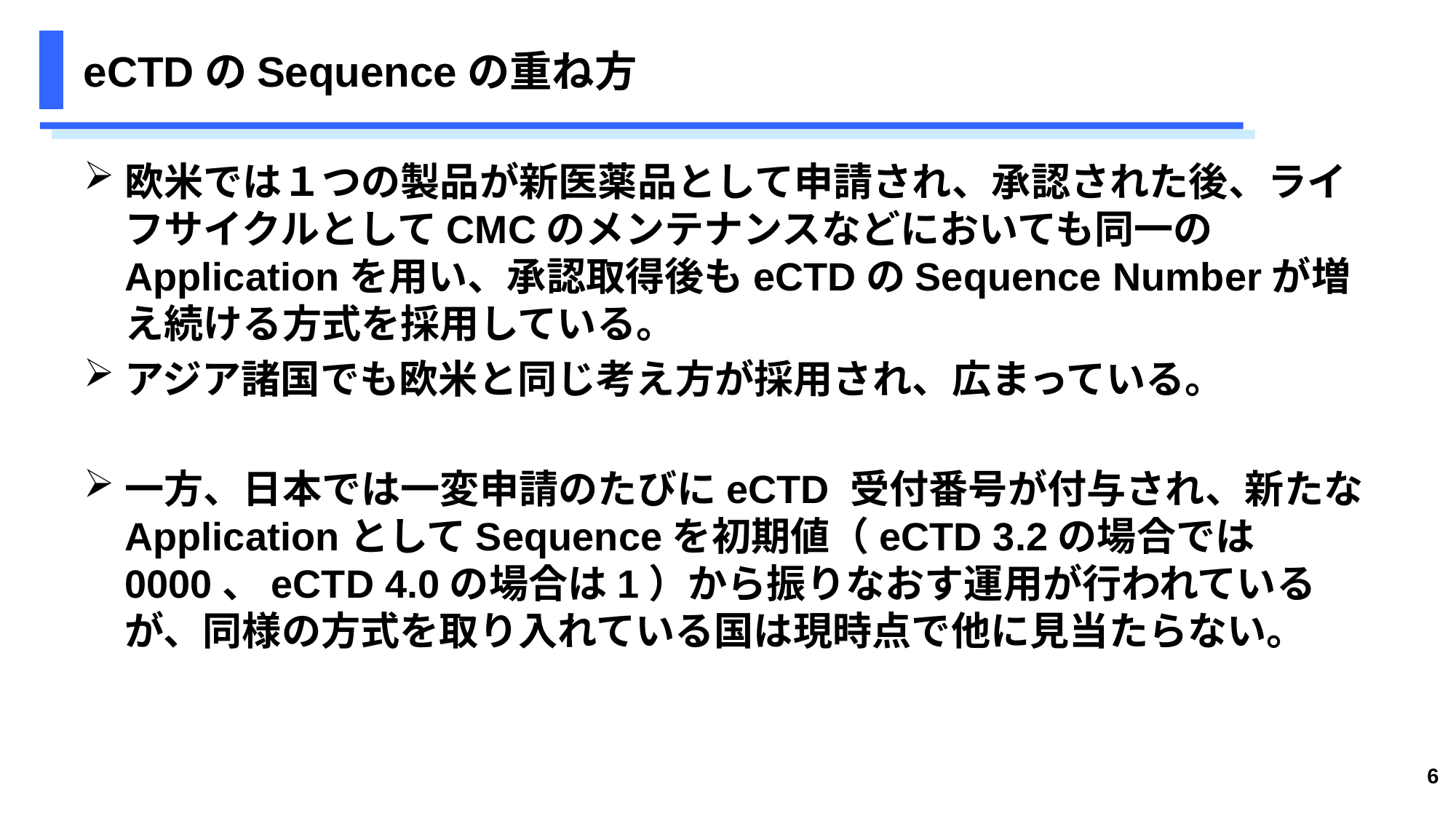

# eCTDのSequenceの重ね方
欧米では１つの製品が新医薬品として申請され、承認された後、ライフサイクルとしてCMCのメンテナンスなどにおいても同一のApplicationを用い、承認取得後もeCTDのSequence Numberが増え続ける方式を採用している。
アジア諸国でも欧米と同じ考え方が採用され、広まっている。

一方、日本では一変申請のたびにeCTD 受付番号が付与され、新たなApplicationとしてSequenceを初期値（eCTD 3.2の場合では0000、eCTD 4.0の場合は1）から振りなおす運用が行われているが、同様の方式を取り入れている国は現時点で他に見当たらない。
6